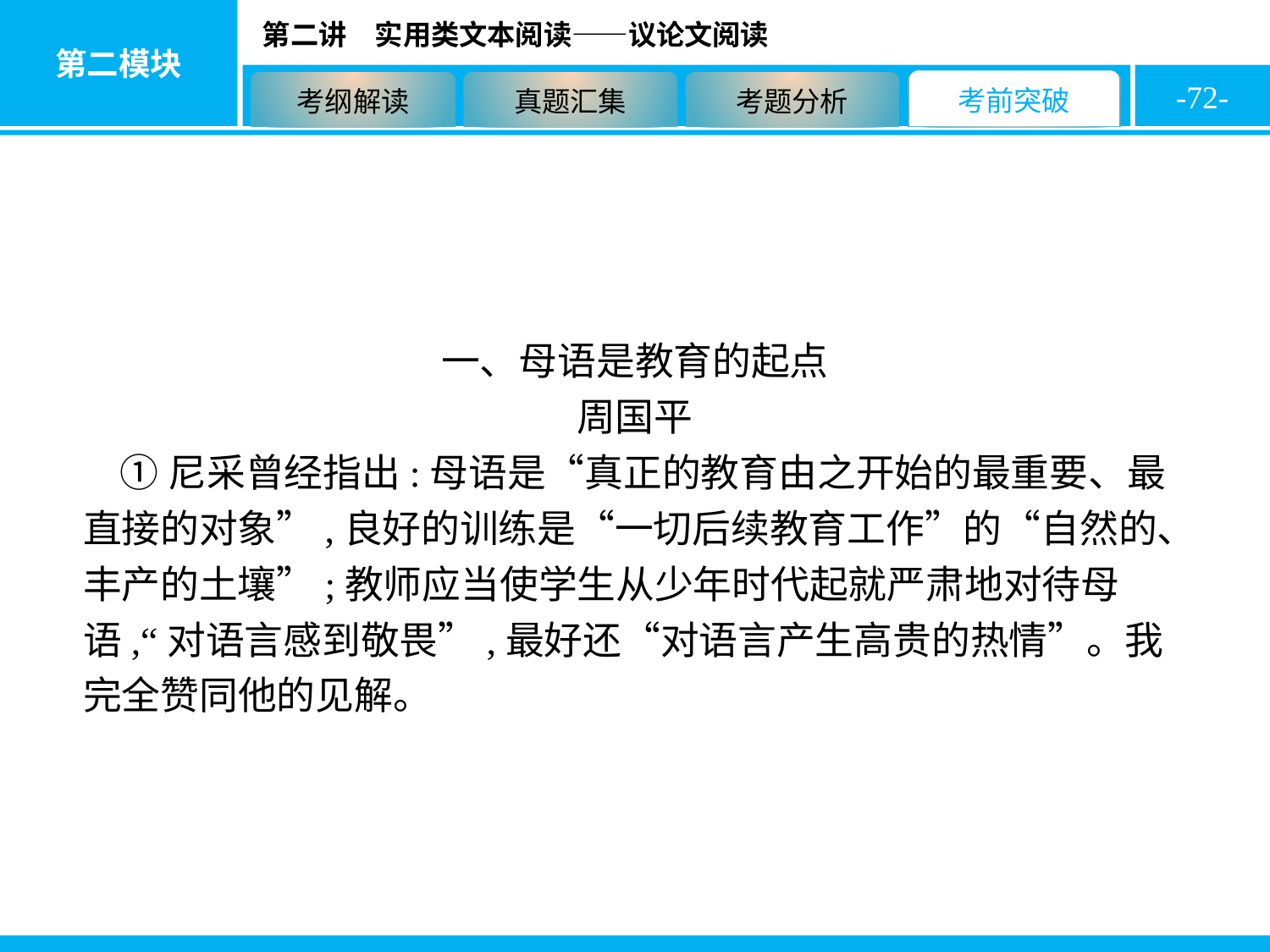

-72-
一、母语是教育的起点
周国平
①尼采曾经指出:母语是“真正的教育由之开始的最重要、最直接的对象”,良好的训练是“一切后续教育工作”的“自然的、丰产的土壤”;教师应当使学生从少年时代起就严肃地对待母语,“对语言感到敬畏”,最好还“对语言产生高贵的热情”。我完全赞同他的见解。